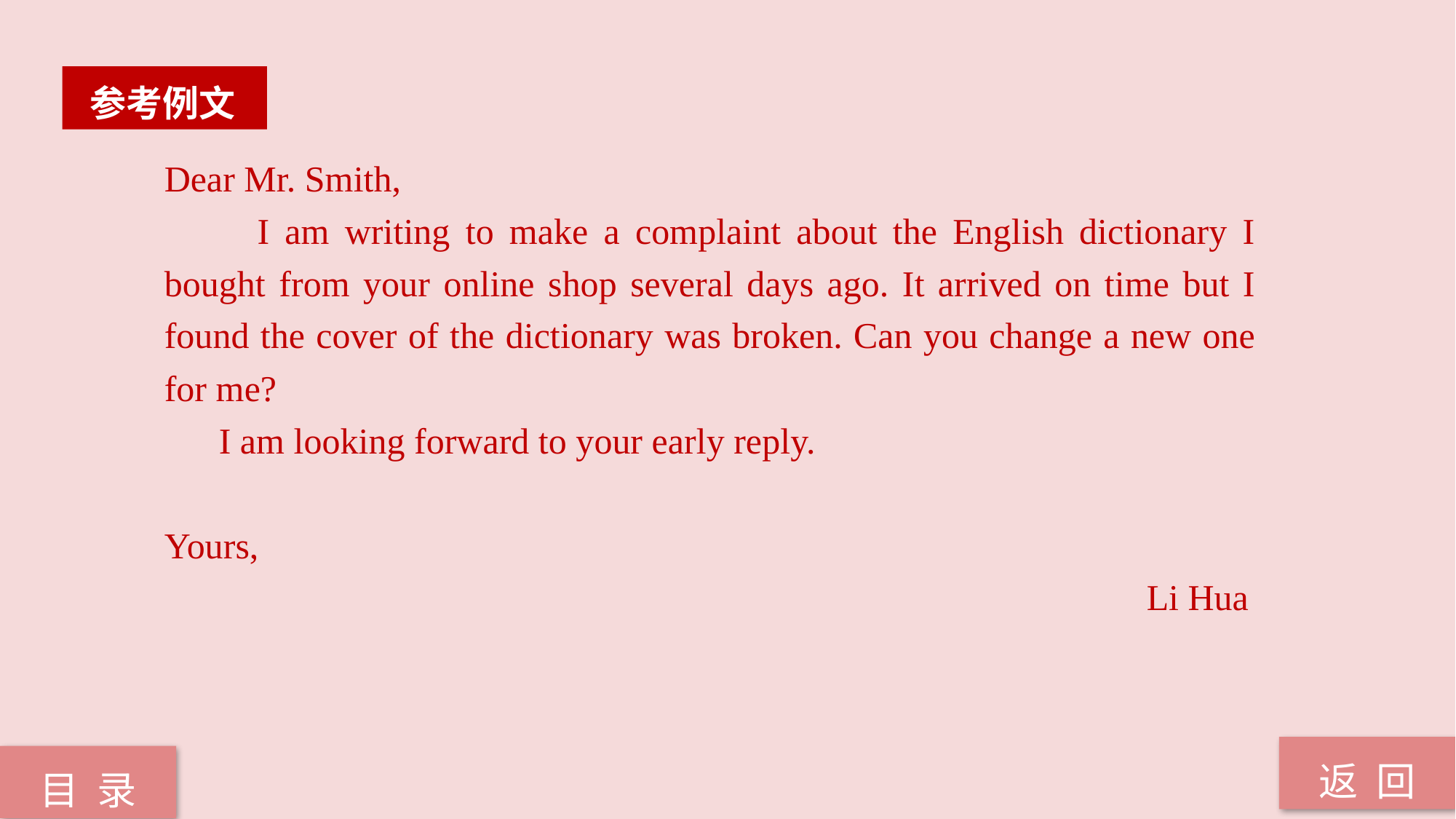

参考例文
Dear Mr. Smith,
      I am writing to make a complaint about the English dictionary I bought from your online shop several days ago. It arrived on time but I found the cover of the dictionary was broken. Can you change a new one for me?
      I am looking forward to your early reply.
                                                                                                              Yours,
                                                                                                            Li Hua
返  回